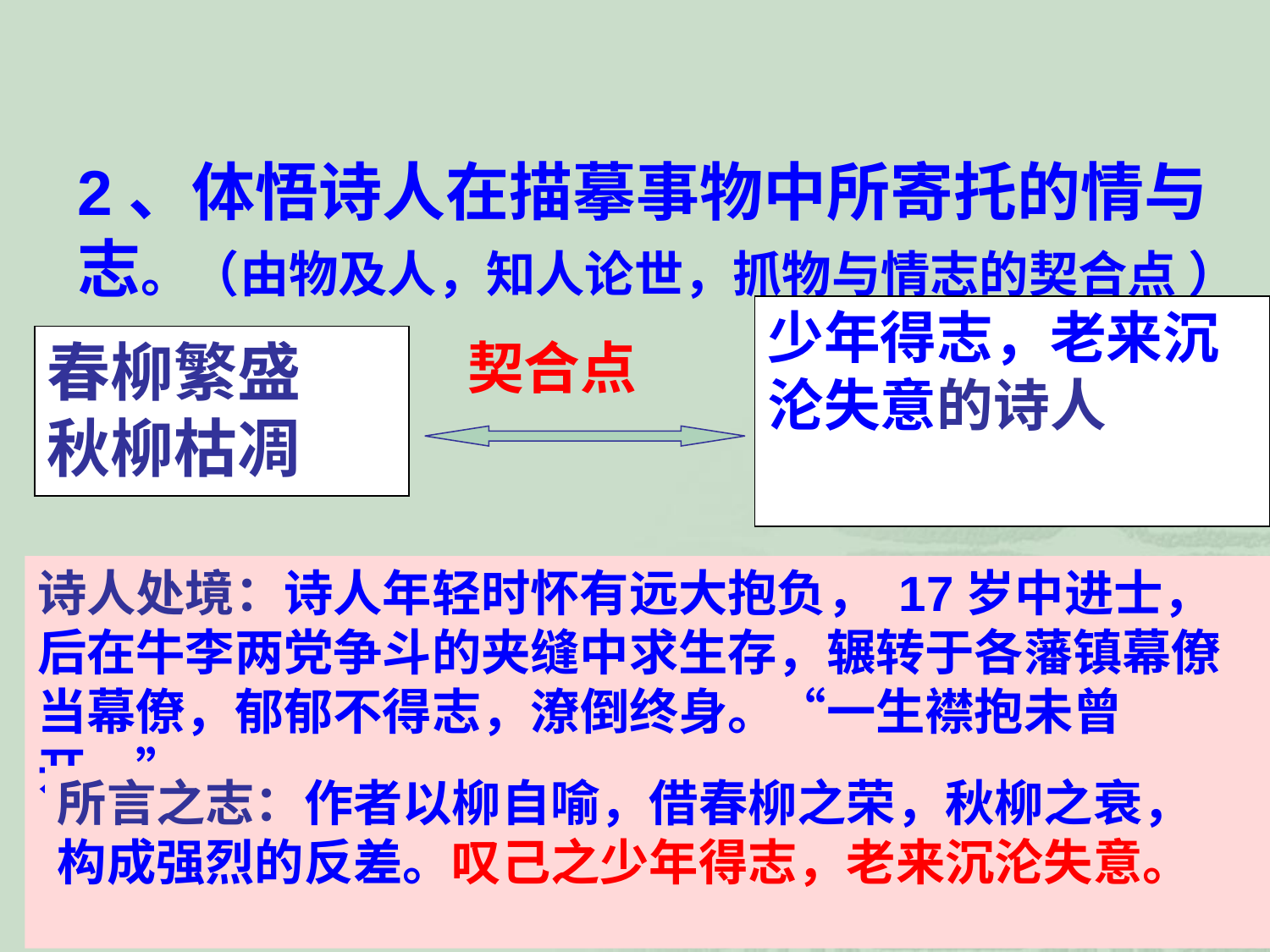

2、体悟诗人在描摹事物中所寄托的情与志。（由物及人，知人论世，抓物与情志的契合点 ）
少年得志，老来沉沦失意的诗人
春柳繁盛
秋柳枯凋
契合点

诗人处境：诗人年轻时怀有远大抱负， 17岁中进士，后在牛李两党争斗的夹缝中求生存，辗转于各藩镇幕僚当幕僚，郁郁不得志，潦倒终身。“一生襟抱未曾开。”

所言之志：作者以柳自喻，借春柳之荣，秋柳之衰，构成强烈的反差。叹己之少年得志，老来沉沦失意。